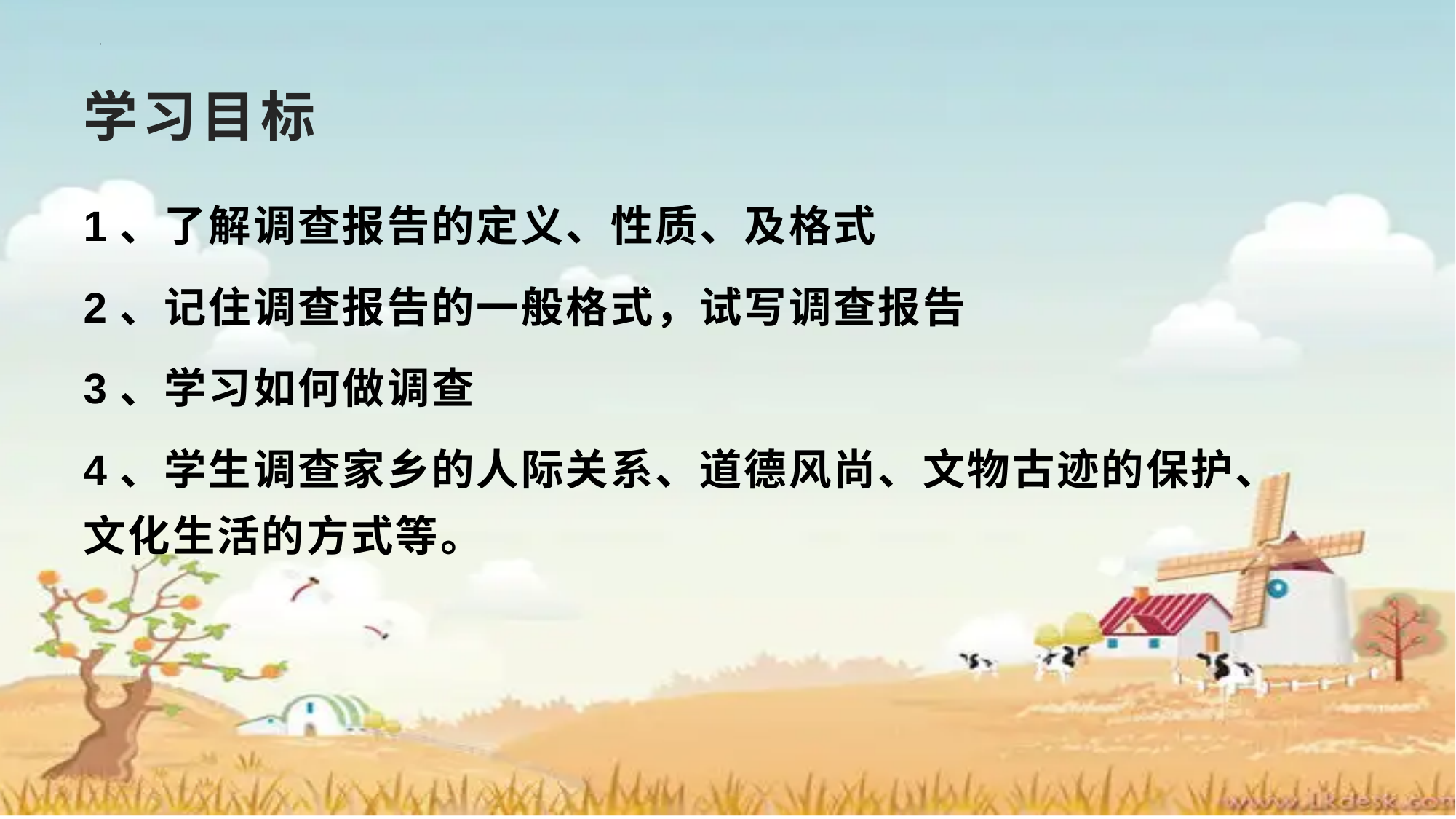

# 学习目标
1、了解调查报告的定义、性质、及格式
2、记住调查报告的一般格式，试写调查报告
3、学习如何做调查
4、学生调查家乡的人际关系、道德风尚、文物古迹的保护、文化生活的方式等。